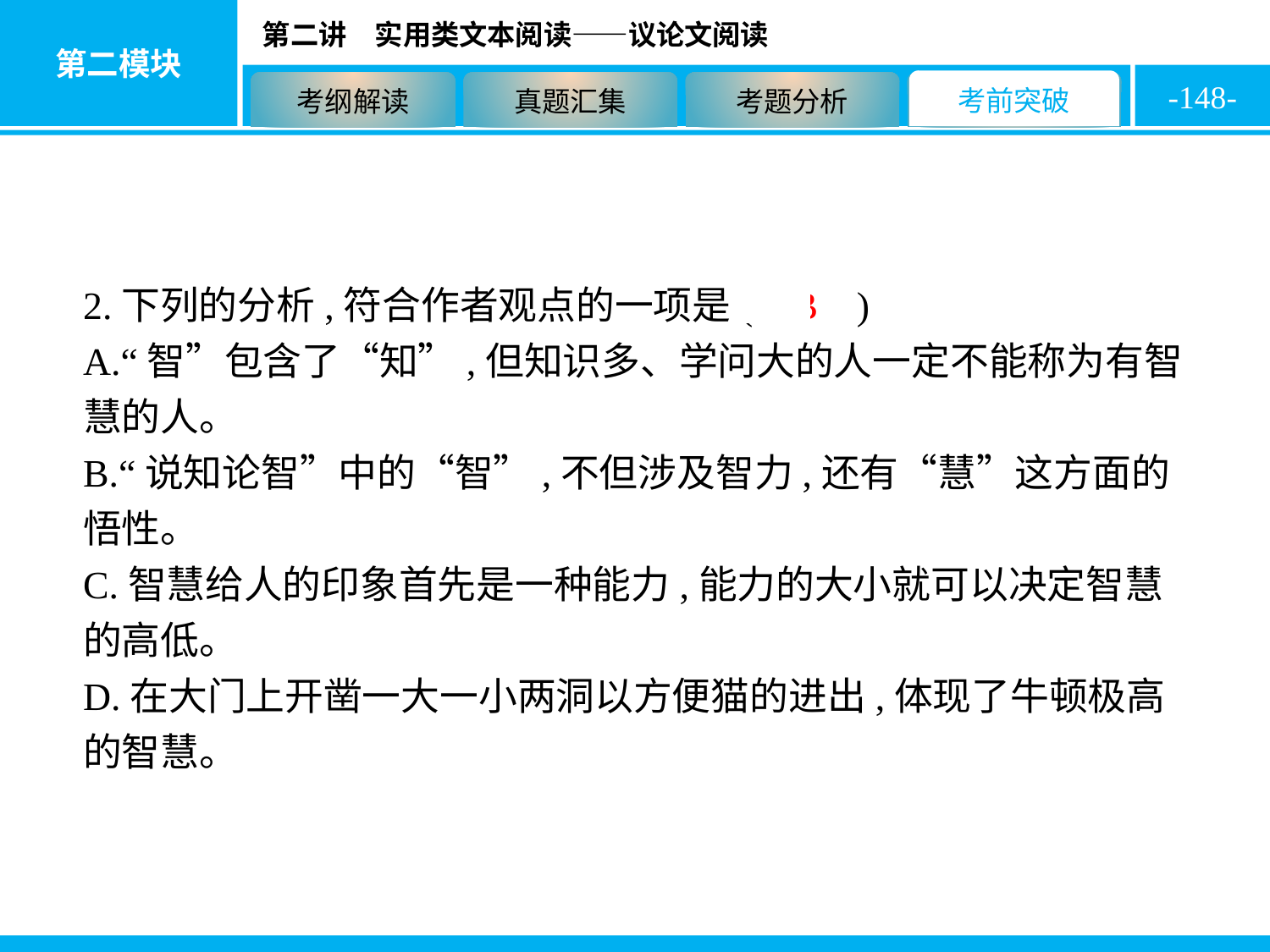

-148-
2.下列的分析,符合作者观点的一项是(    B    )
A.“智”包含了“知”,但知识多、学问大的人一定不能称为有智慧的人。
B.“说知论智”中的“智”,不但涉及智力,还有“慧”这方面的悟性。
C.智慧给人的印象首先是一种能力,能力的大小就可以决定智慧的高低。
D.在大门上开凿一大一小两洞以方便猫的进出,体现了牛顿极高的智慧。